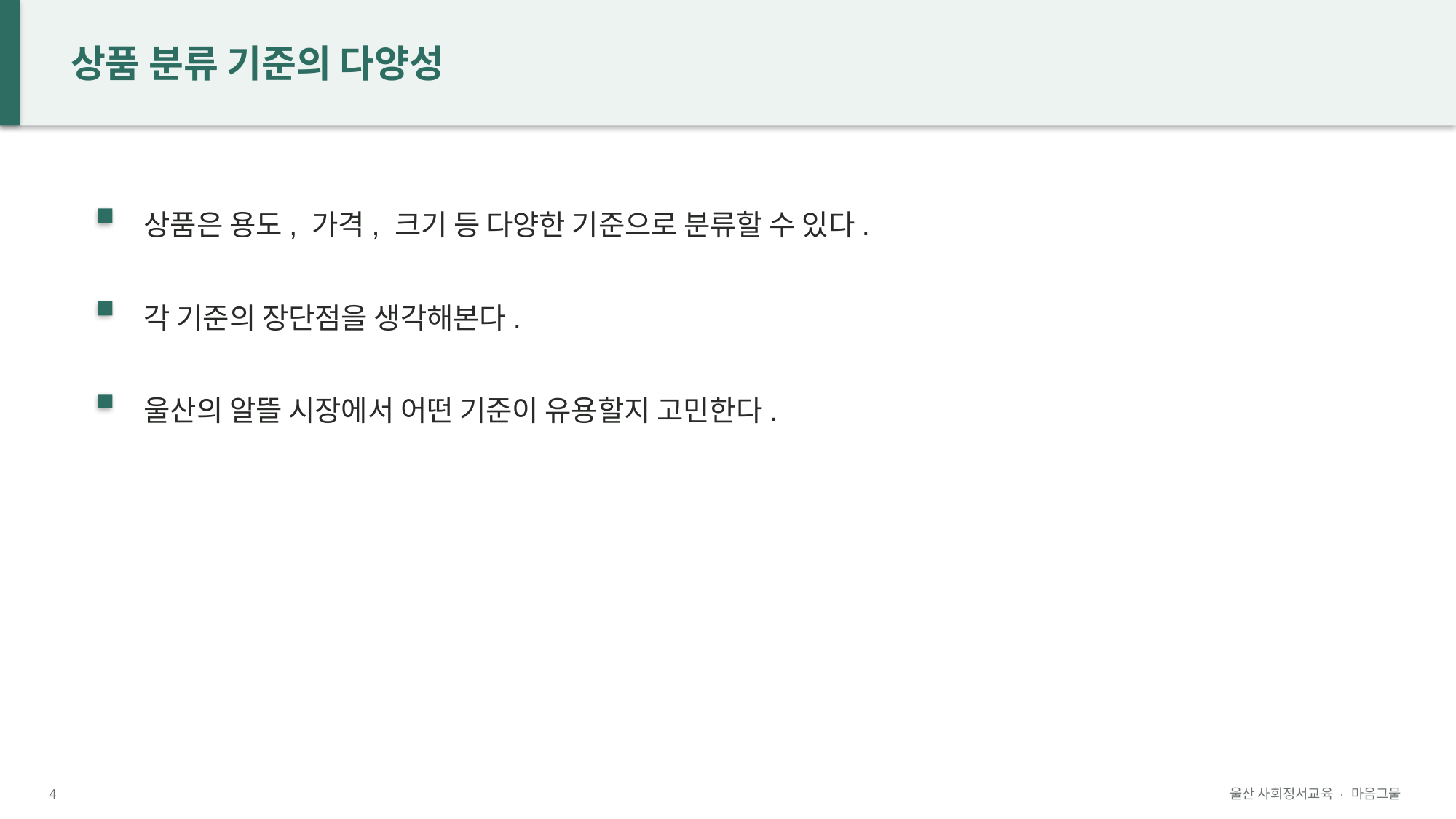

상품 분류 기준의 다양성
상품은 용도, 가격, 크기 등 다양한 기준으로 분류할 수 있다.

각 기준의 장단점을 생각해본다.

울산의 알뜰 시장에서 어떤 기준이 유용할지 고민한다.

4
울산 사회정서교육 · 마음그물